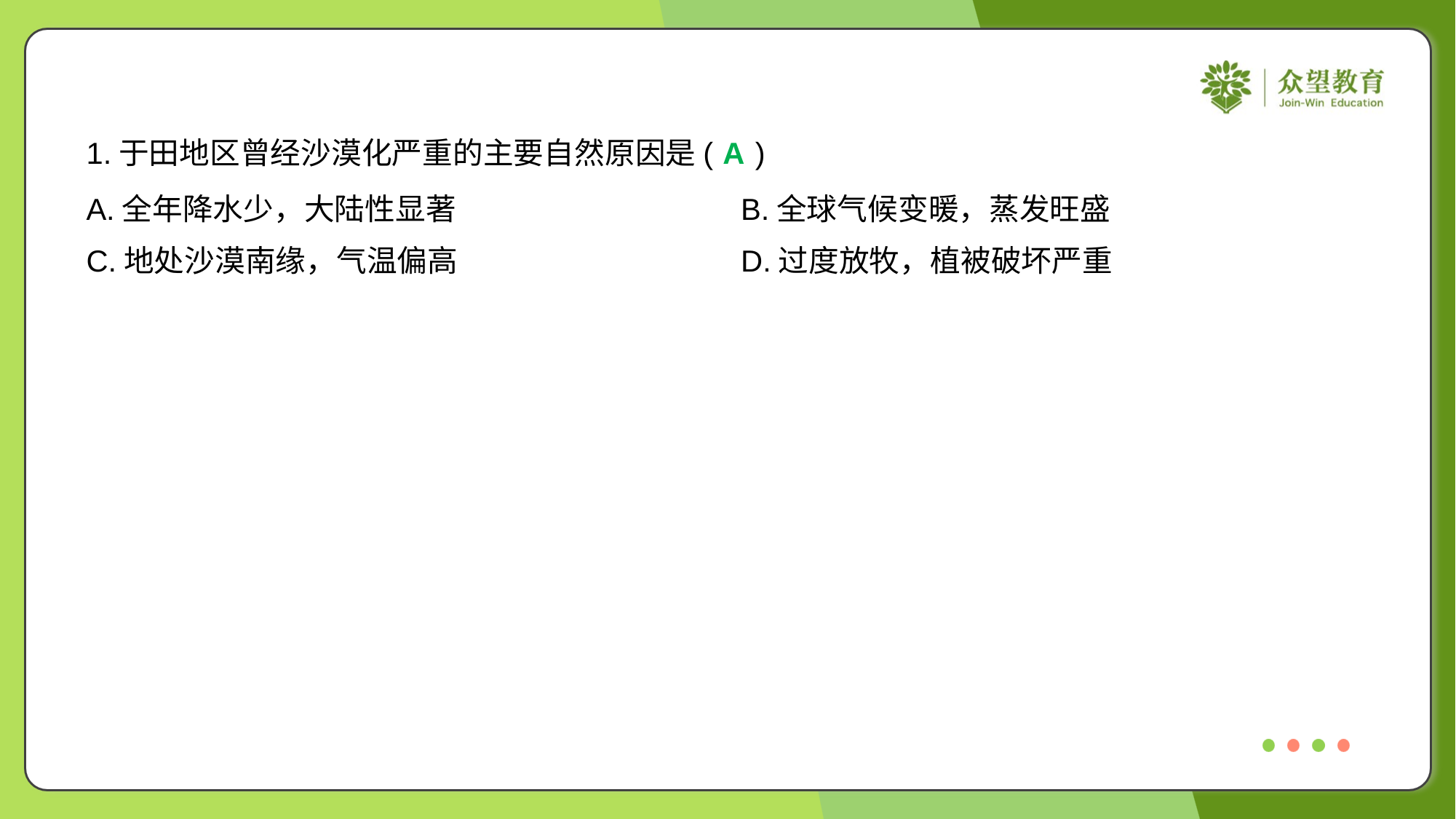

1.于田地区曾经沙漠化严重的主要自然原因是(     )
A
A.全年降水少，大陆性显著	B.全球气候变暖，蒸发旺盛
C.地处沙漠南缘，气温偏高	D.过度放牧，植被破坏严重